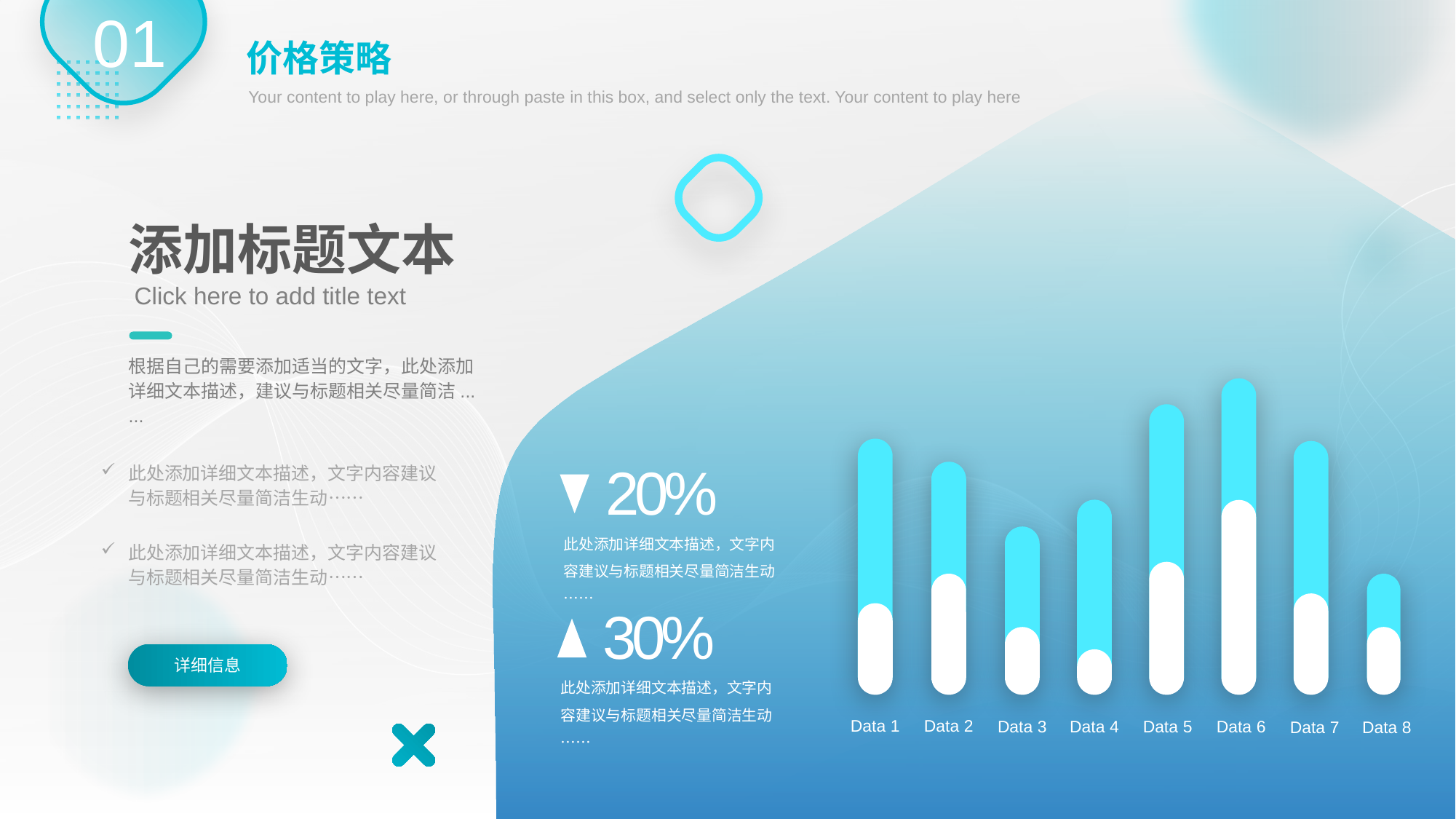

01
价格策略
Your content to play here, or through paste in this box, and select only the text. Your content to play here

添加标题文本
Click here to add title text

根据自己的需要添加适当的文字，此处添加详细文本描述，建议与标题相关尽量简洁... ...

Data 1
Data 2
Data 5
Data 6
Data 3
Data 4
Data 7
Data 8
20%

此处添加详细文本描述，文字内容建议与标题相关尽量简洁生动……
此处添加详细文本描述，文字内容建议与标题相关尽量简洁生动……
此处添加详细文本描述，文字内容建议与标题相关尽量简洁生动……
30%

此处添加详细文本描述，文字内容建议与标题相关尽量简洁生动……
详细信息